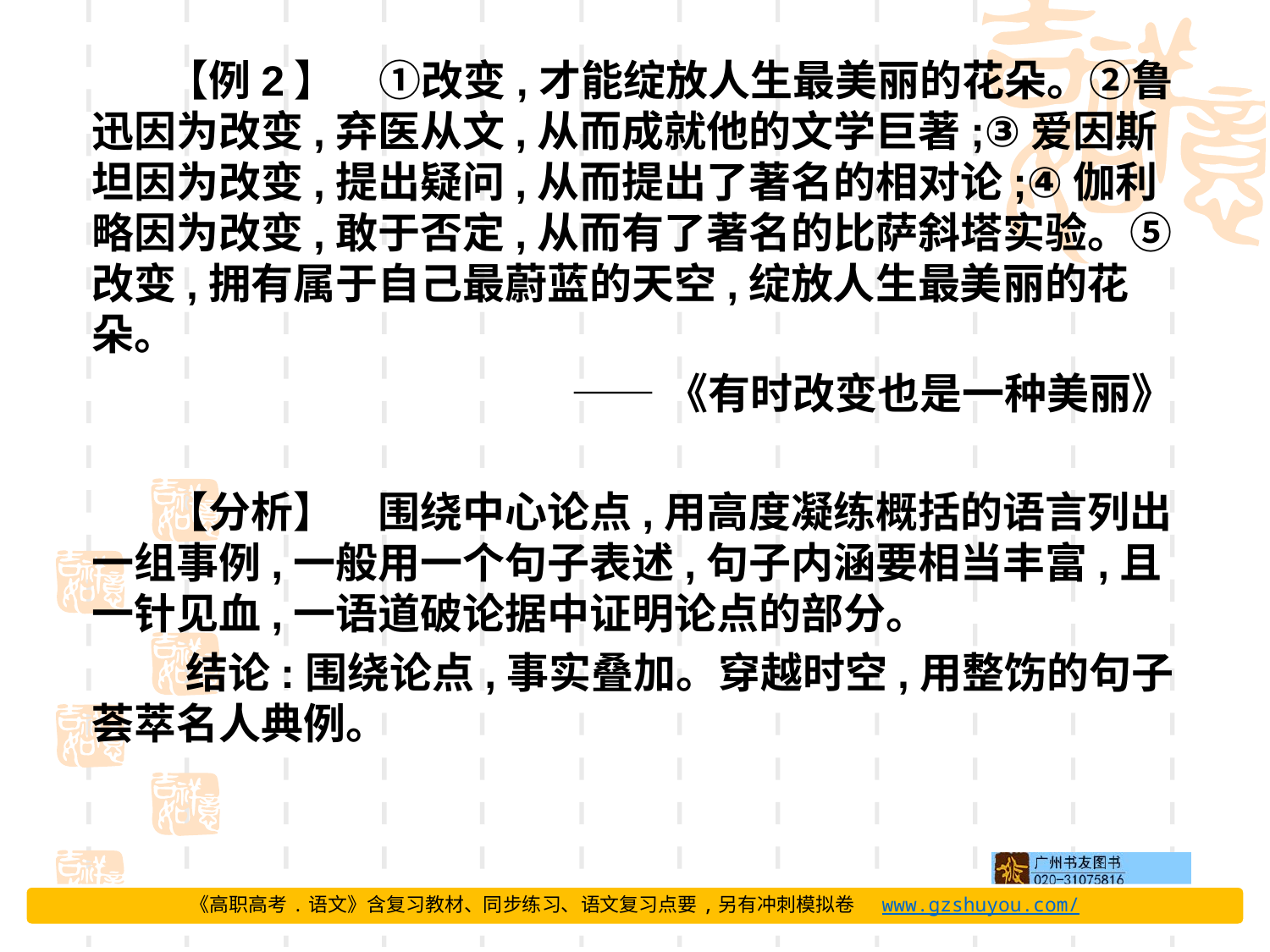

【例2】　①改变,才能绽放人生最美丽的花朵。②鲁迅因为改变,弃医从文,从而成就他的文学巨著;③爱因斯坦因为改变,提出疑问,从而提出了著名的相对论;④伽利略因为改变,敢于否定,从而有了著名的比萨斜塔实验。⑤改变,拥有属于自己最蔚蓝的天空,绽放人生最美丽的花朵。
 	——《有时改变也是一种美丽》

【分析】　围绕中心论点,用高度凝练概括的语言列出一组事例,一般用一个句子表述,句子内涵要相当丰富,且一针见血,一语道破论据中证明论点的部分。
 结论:围绕论点,事实叠加。穿越时空,用整饬的句子荟萃名人典例。